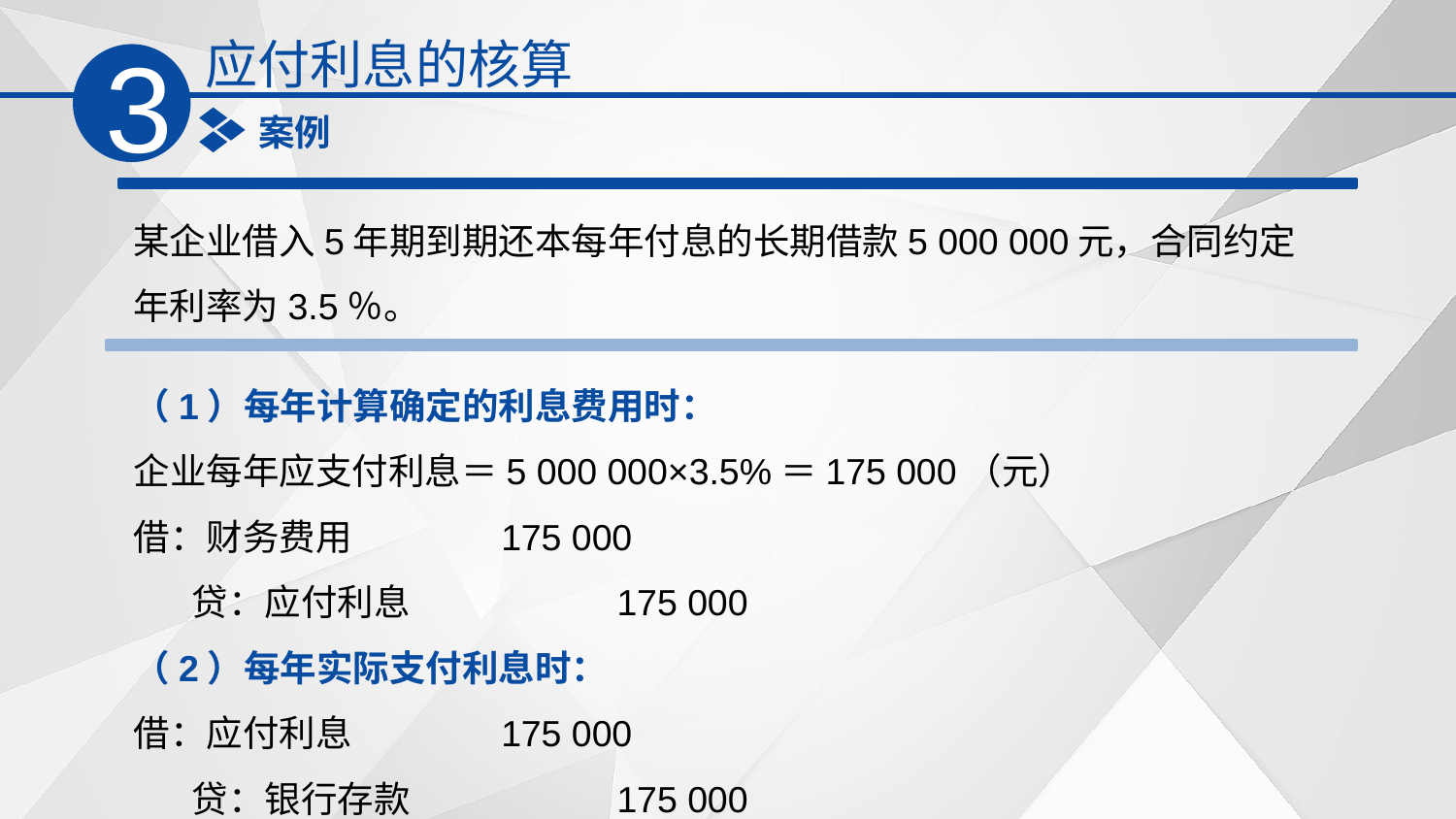

应付利息的核算
3

案例

某企业借入5年期到期还本每年付息的长期借款5 000 000元，合同约定年利率为3.5％。

（1）每年计算确定的利息费用时：
企业每年应支付利息＝5 000 000×3.5%＝175 000（元）
借：财务费用                 175 000
      贷：应付利息                        175 000
（2）每年实际支付利息时：
借：应付利息                 175 000
      贷：银行存款                        175 000